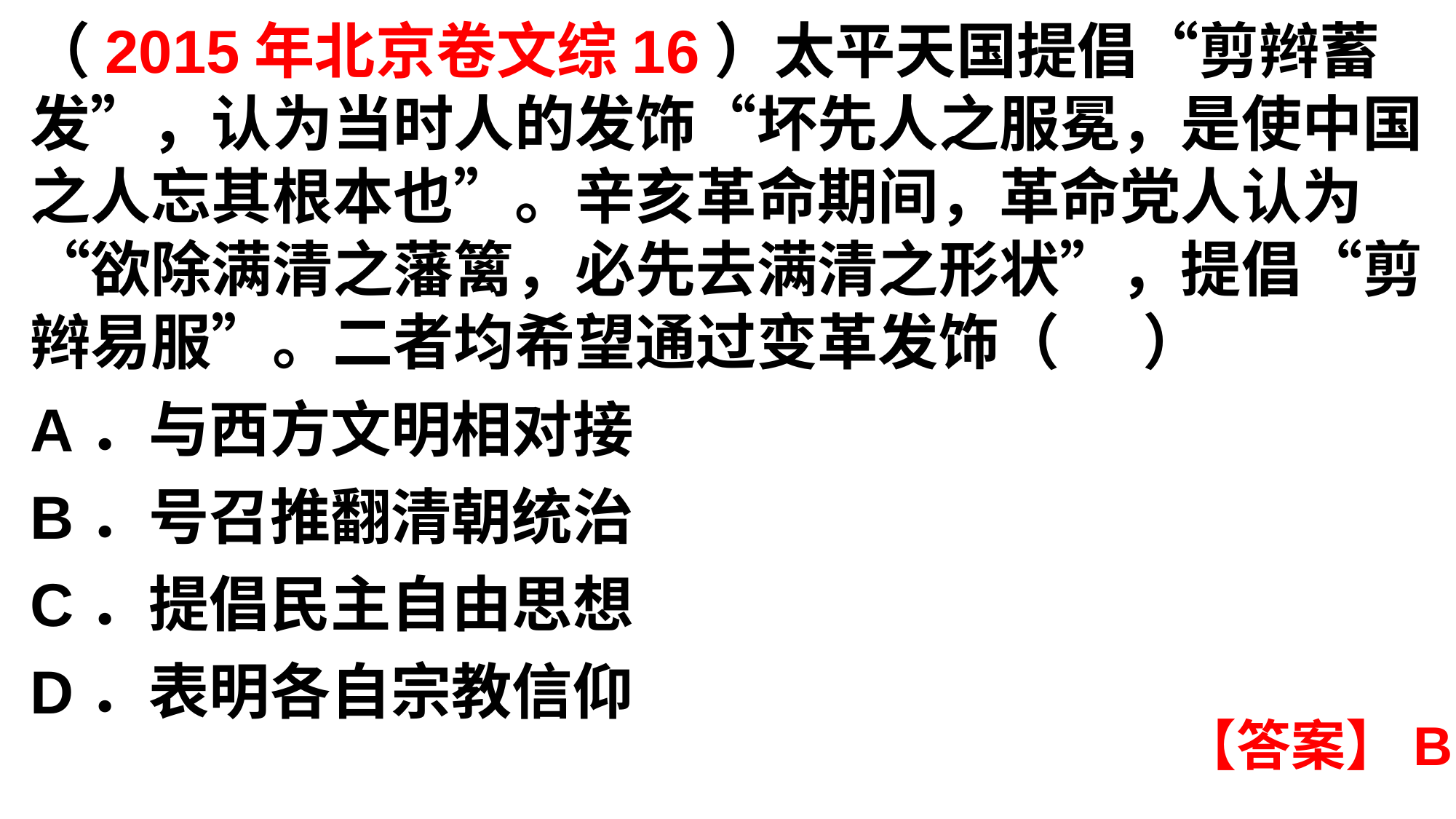

（2015年北京卷文综16）太平天国提倡“剪辫蓄发”，认为当时人的发饰“坏先人之服冕，是使中国之人忘其根本也”。辛亥革命期间，革命党人认为“欲除满清之藩篱，必先去满清之形状”，提倡“剪辫易服”。二者均希望通过变革发饰（      ）A．与西方文明相对接
B．号召推翻清朝统治
C．提倡民主自由思想
D．表明各自宗教信仰

【答案】B